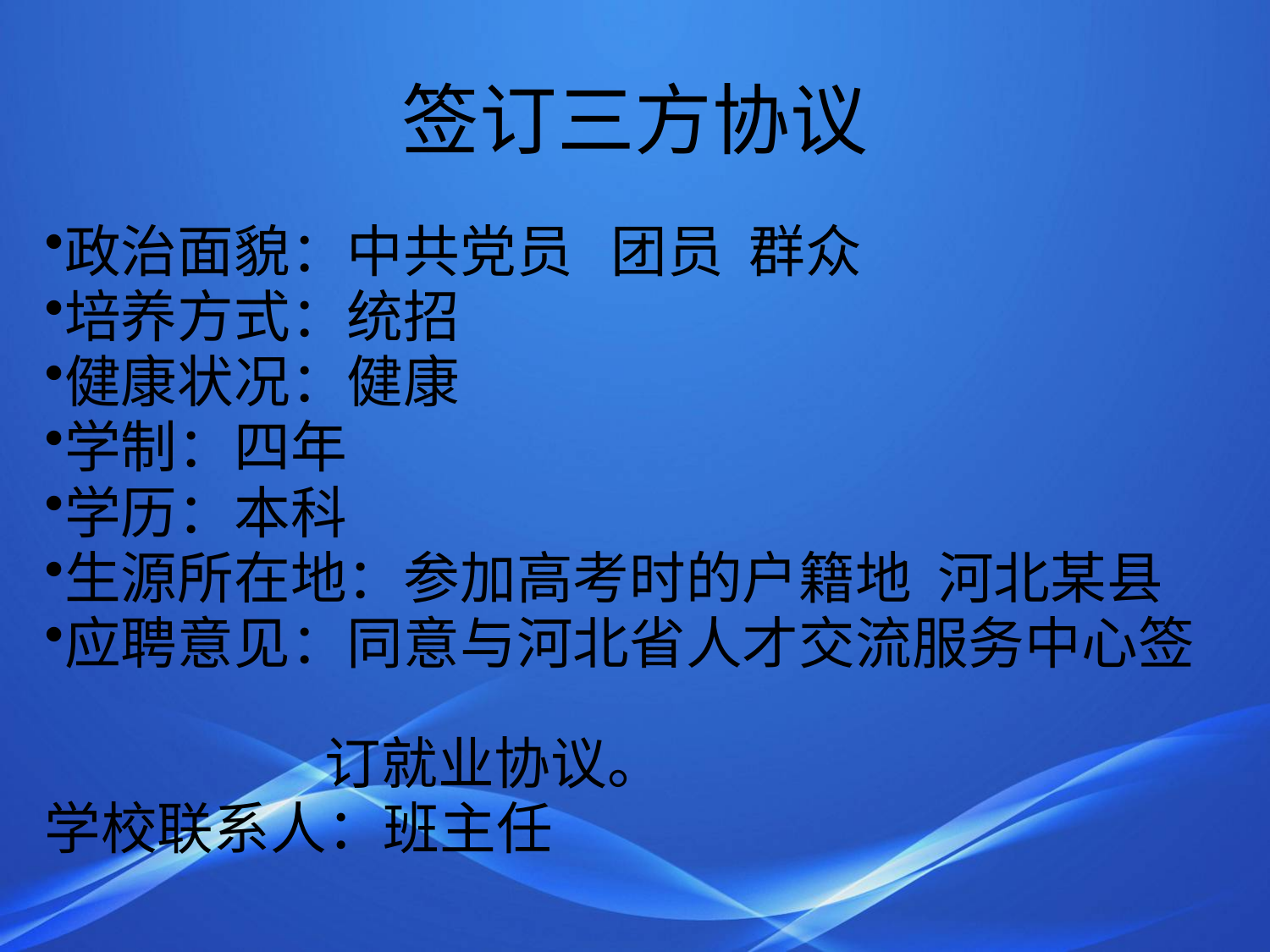

# 签订三方协议
政治面貌：中共党员   团员  群众
培养方式：统招
健康状况：健康
学制：四年
学历：本科
生源所在地：参加高考时的户籍地  河北某县
应聘意见：同意与河北省人才交流服务中心签
                     订就业协议。
学校联系人：班主任